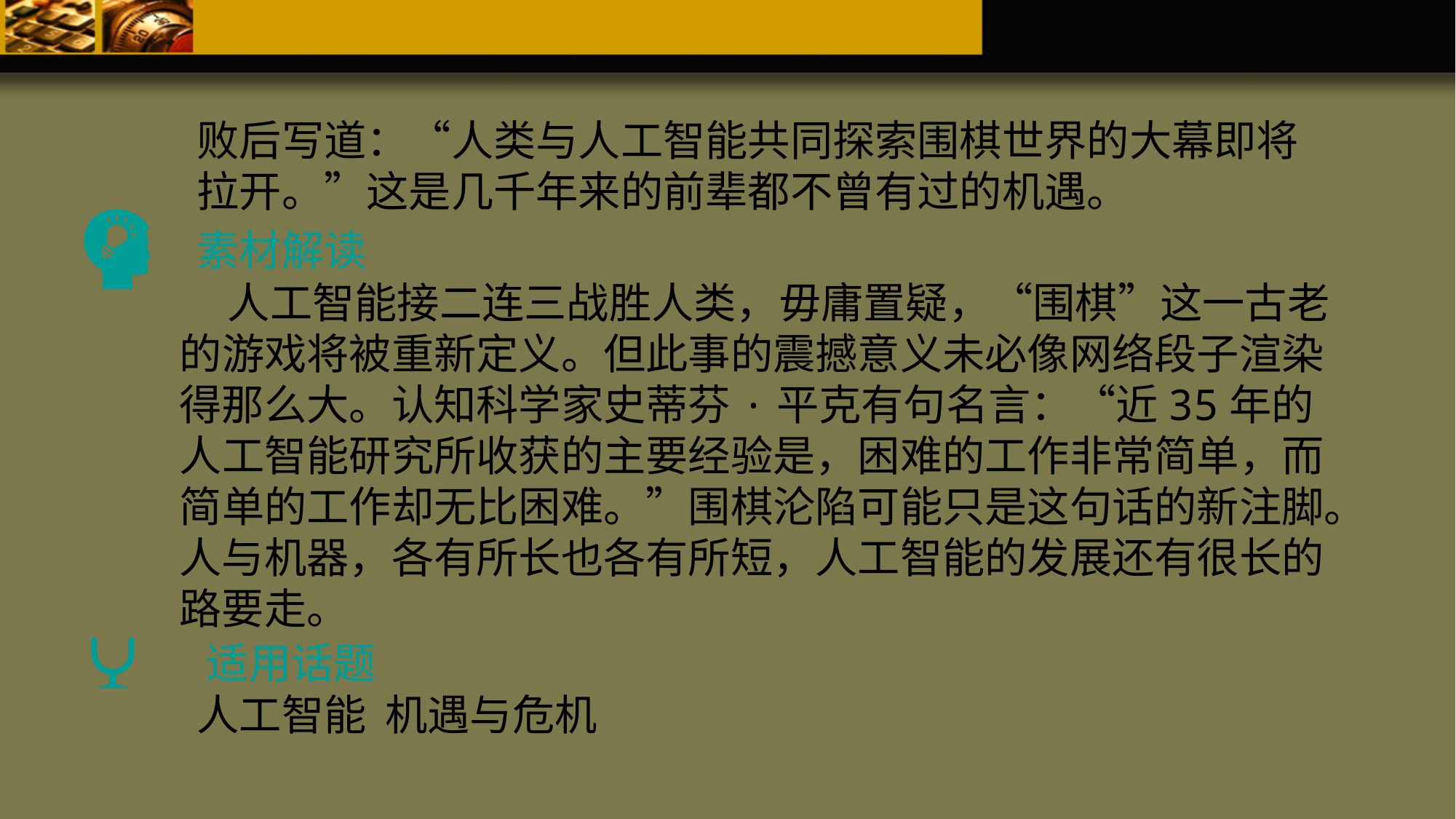

败后写道：“人类与人工智能共同探索围棋世界的大幕即将拉开。”这是几千年来的前辈都不曾有过的机遇。

素材解读
    人工智能接二连三战胜人类，毋庸置疑，“围棋”这一古老的游戏将被重新定义。但此事的震撼意义未必像网络段子渲染得那么大。认知科学家史蒂芬·平克有句名言：“近35年的人工智能研究所收获的主要经验是，困难的工作非常简单，而简单的工作却无比困难。”围棋沦陷可能只是这句话的新注脚。人与机器，各有所长也各有所短，人工智能的发展还有很长的路要走。
适用话题

人工智能  机遇与危机